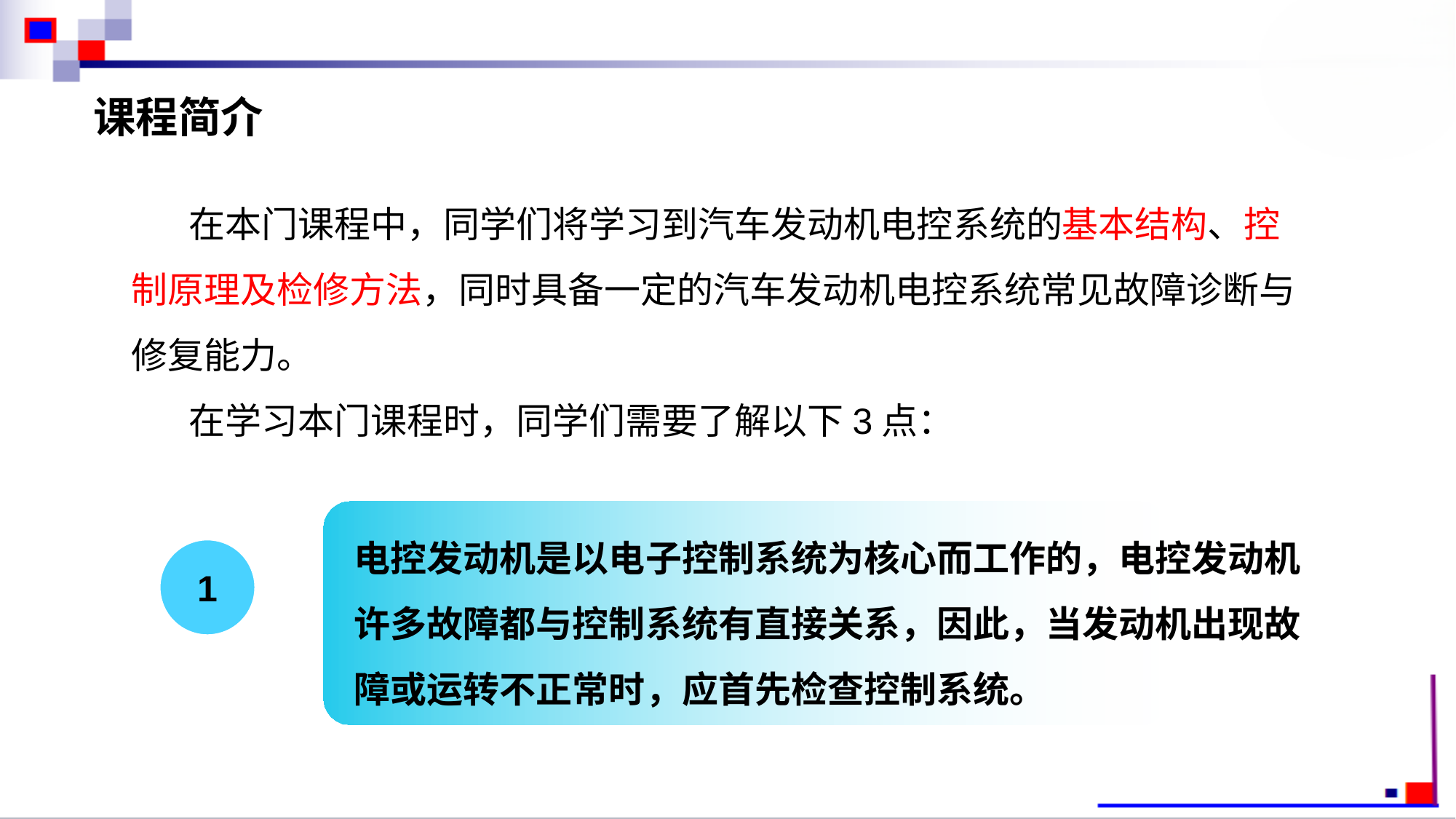

课程简介
      在本门课程中，同学们将学习到汽车发动机电控系统的基本结构、控制原理及检修方法，同时具备一定的汽车发动机电控系统常见故障诊断与修复能力。
      在学习本门课程时，同学们需要了解以下3点：

电控发动机是以电子控制系统为核心而工作的，电控发动机许多故障都与控制系统有直接关系，因此，当发动机出现故障或运转不正常时，应首先检查控制系统。
1